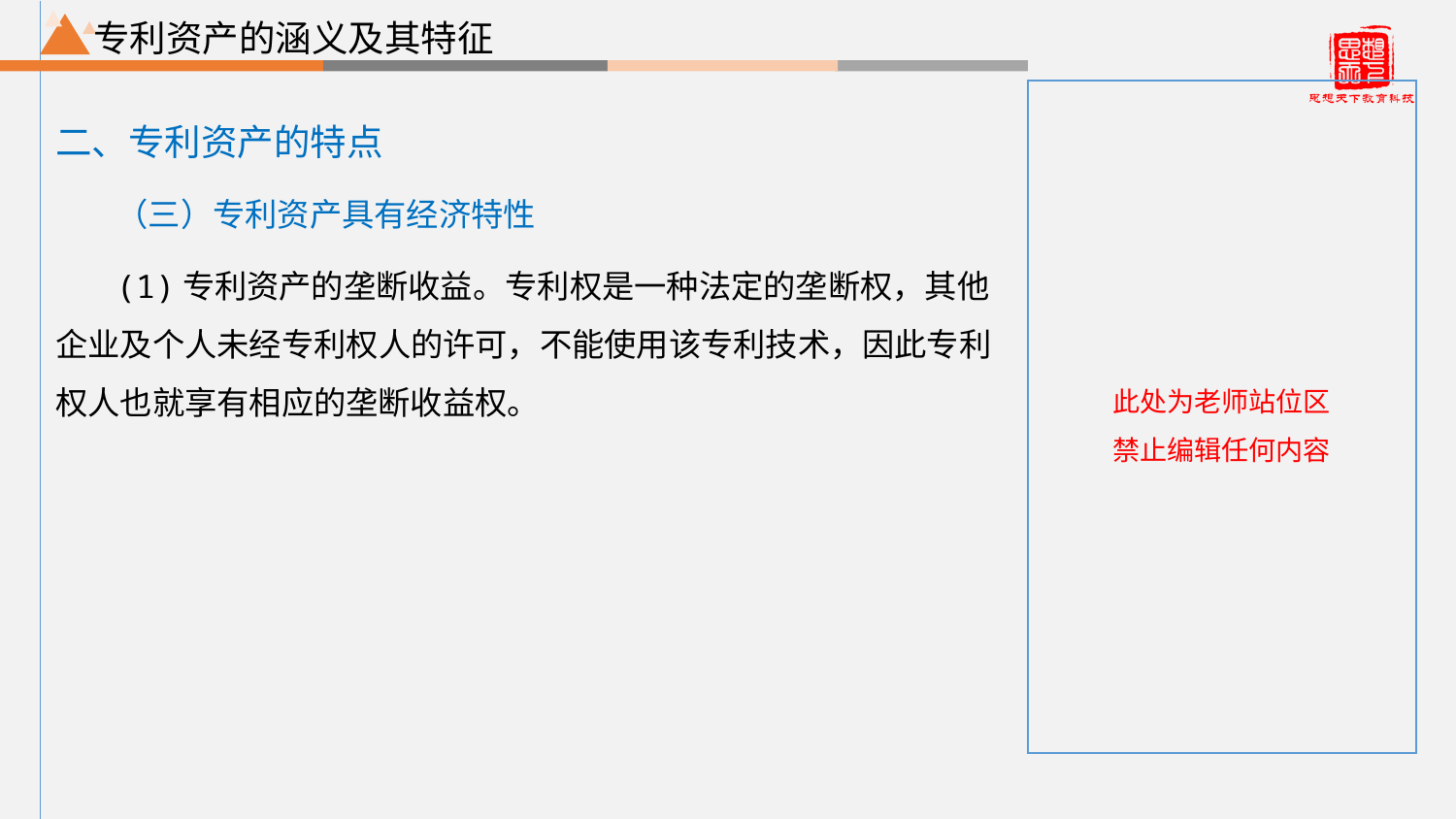

根据实际情况添加不同层级标题
# 专利资产的涵义及其特征
二、专利资产的特点
（三）专利资产具有经济特性
(1)专利资产的垄断收益。专利权是一种法定的垄断权，其他企业及个人未经专利权人的许可，不能使用该专利技术，因此专利权人也就享有相应的垄断收益权。
101